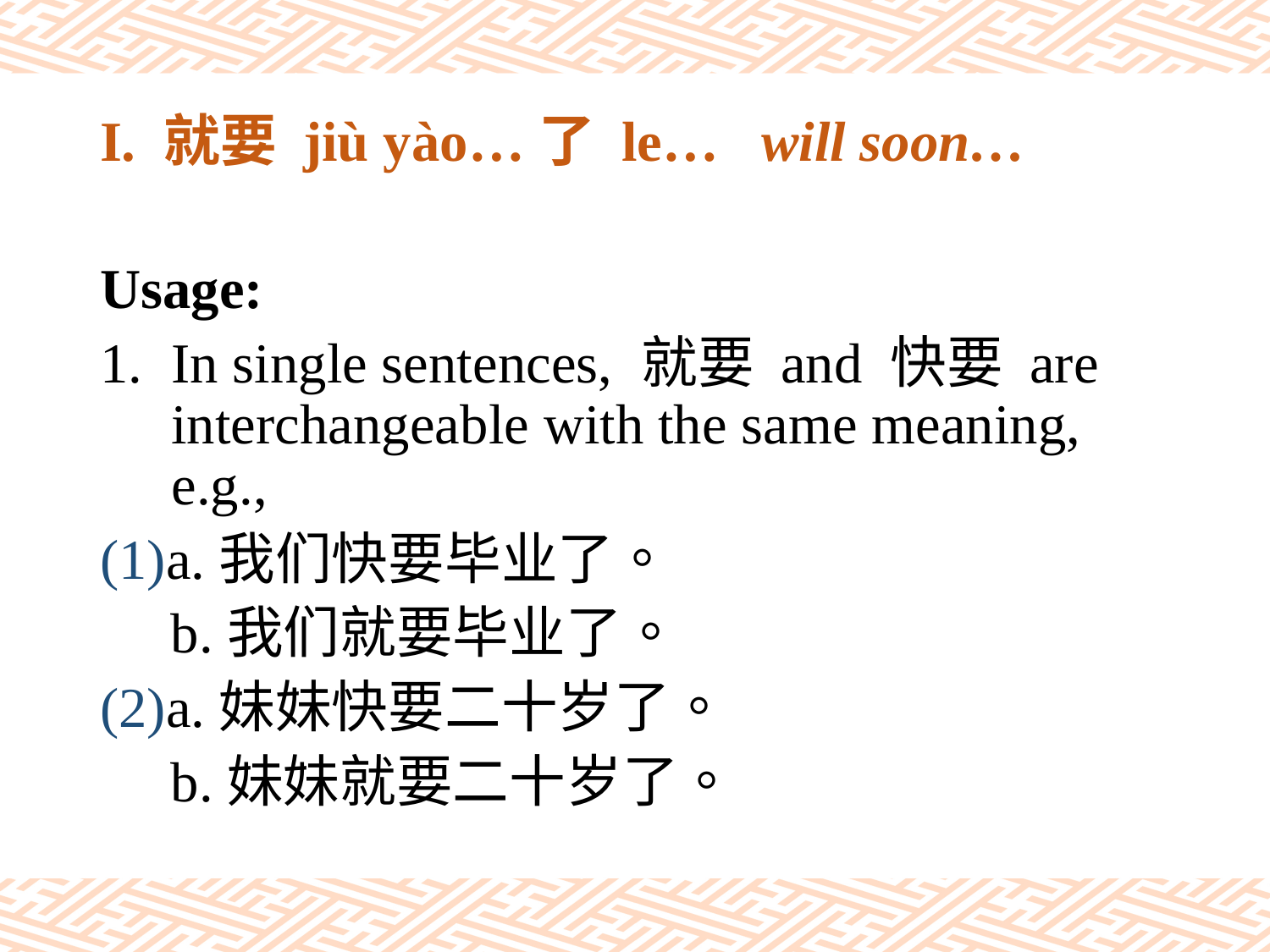

# I. 就要 jiù yào…了 le…   will soon…
Usage:
In single sentences, 就要 and 快要 are interchangeable with the same meaning, e.g.,
(1)a.我们快要毕业了。
     b.我们就要毕业了。
(2)a.妹妹快要二十岁了。
     b.妹妹就要二十岁了。